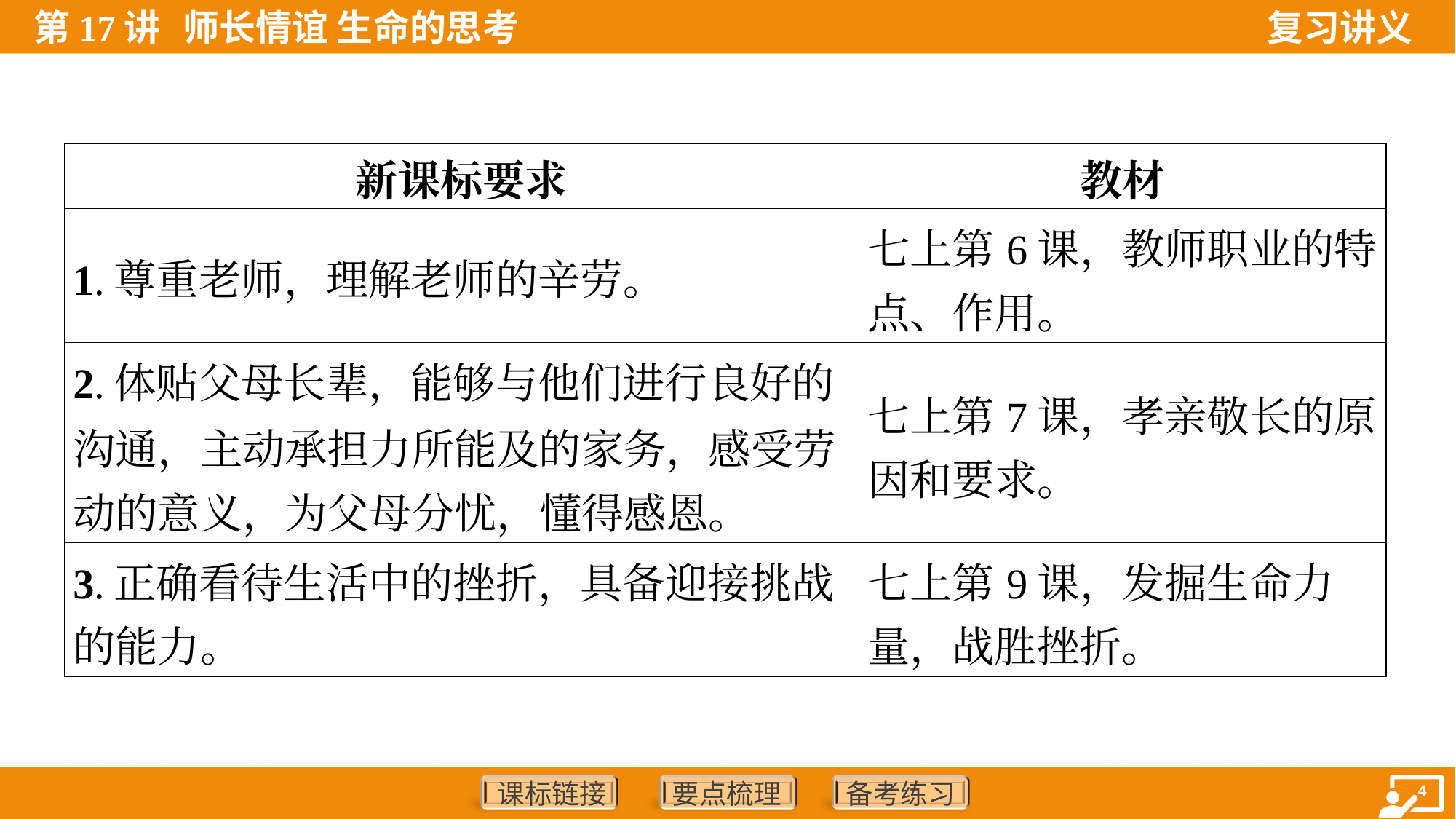

| 新课标要求 | 教材 |
| --- | --- |
| 1.尊重老师，理解老师的辛劳。 | 七上第6课，教师职业的特 点、作用。 |
| 2.体贴父母长辈，能够与他们进行良好的 沟通，主动承担力所能及的家务，感受劳 动的意义，为父母分忧，懂得感恩。 | 七上第7课，孝亲敬长的原 因和要求。 |
| 3.正确看待生活中的挫折，具备迎接挑战 的能力。 | 七上第9课，发掘生命力 量，战胜挫折。 |